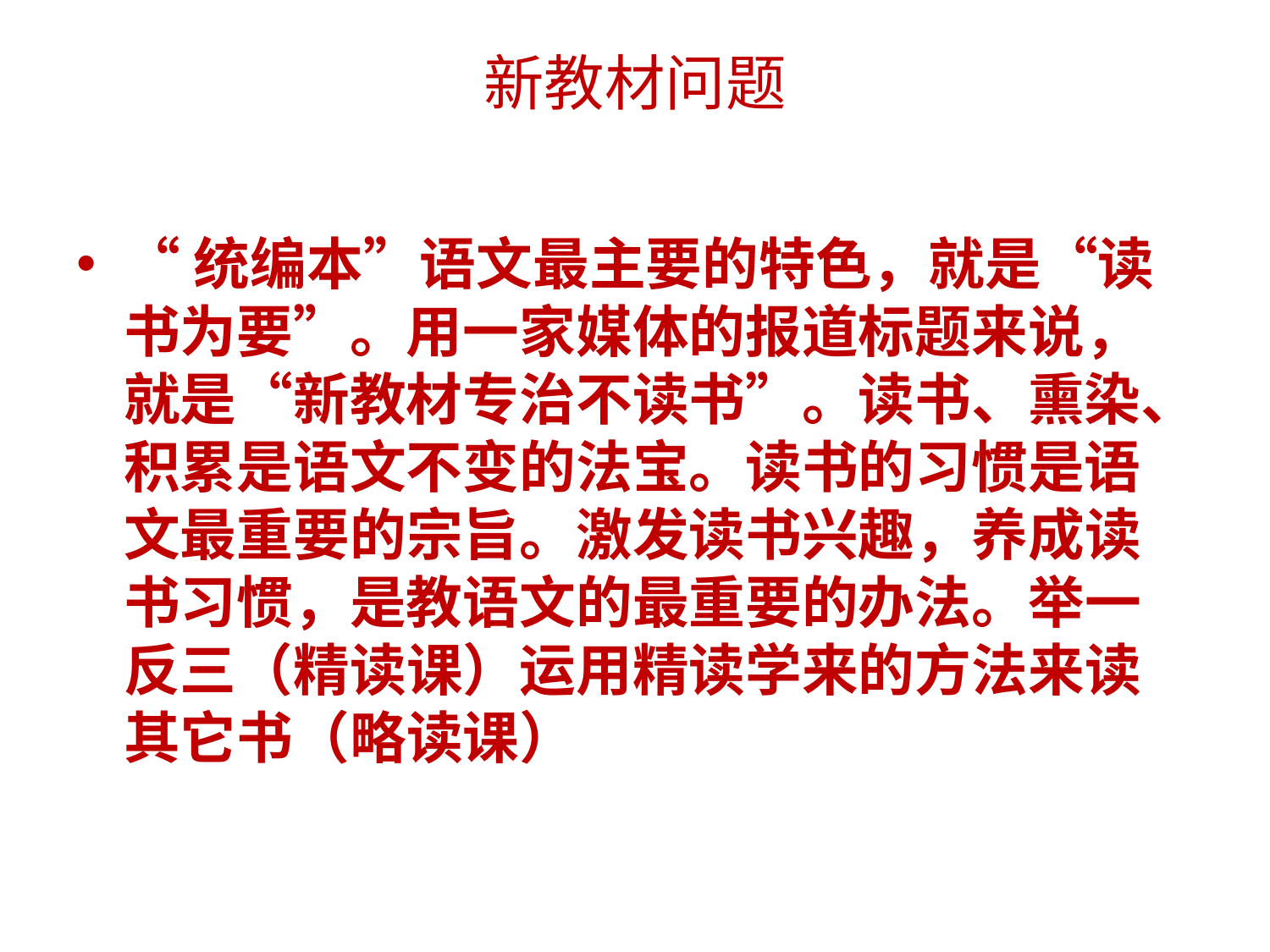

# 新教材问题
“统编本”语文最主要的特色，就是“读书为要”。用一家媒体的报道标题来说，就是“新教材专治不读书”。读书、熏染、积累是语文不变的法宝。读书的习惯是语文最重要的宗旨。激发读书兴趣，养成读书习惯，是教语文的最重要的办法。举一反三（精读课）运用精读学来的方法来读其它书（略读课）